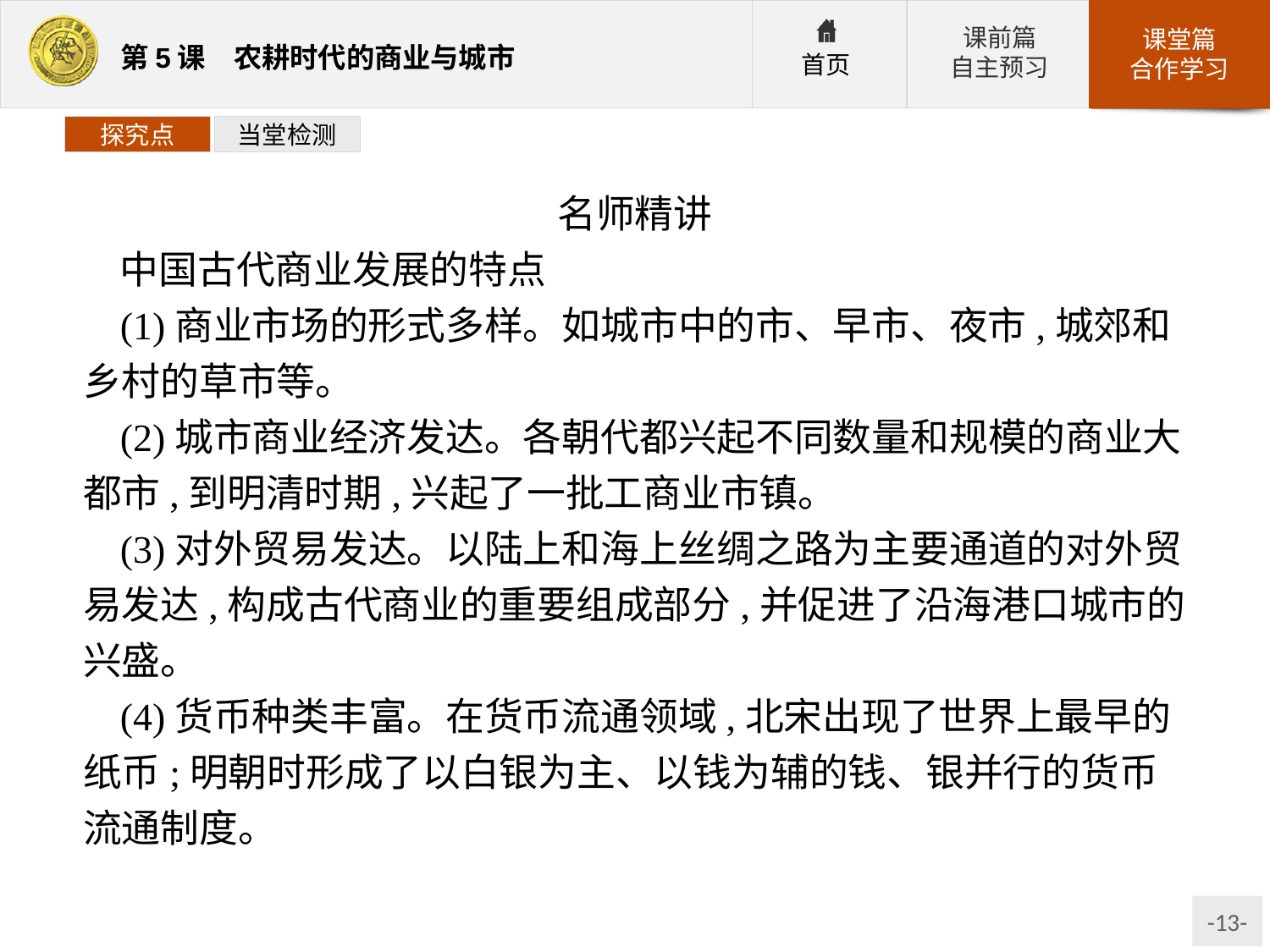

探究点
当堂检测
名师精讲
中国古代商业发展的特点
(1)商业市场的形式多样。如城市中的市、早市、夜市,城郊和乡村的草市等。
(2)城市商业经济发达。各朝代都兴起不同数量和规模的商业大都市,到明清时期,兴起了一批工商业市镇。
(3)对外贸易发达。以陆上和海上丝绸之路为主要通道的对外贸易发达,构成古代商业的重要组成部分,并促进了沿海港口城市的兴盛。
(4)货币种类丰富。在货币流通领域,北宋出现了世界上最早的纸币;明朝时形成了以白银为主、以钱为辅的钱、银并行的货币流通制度。